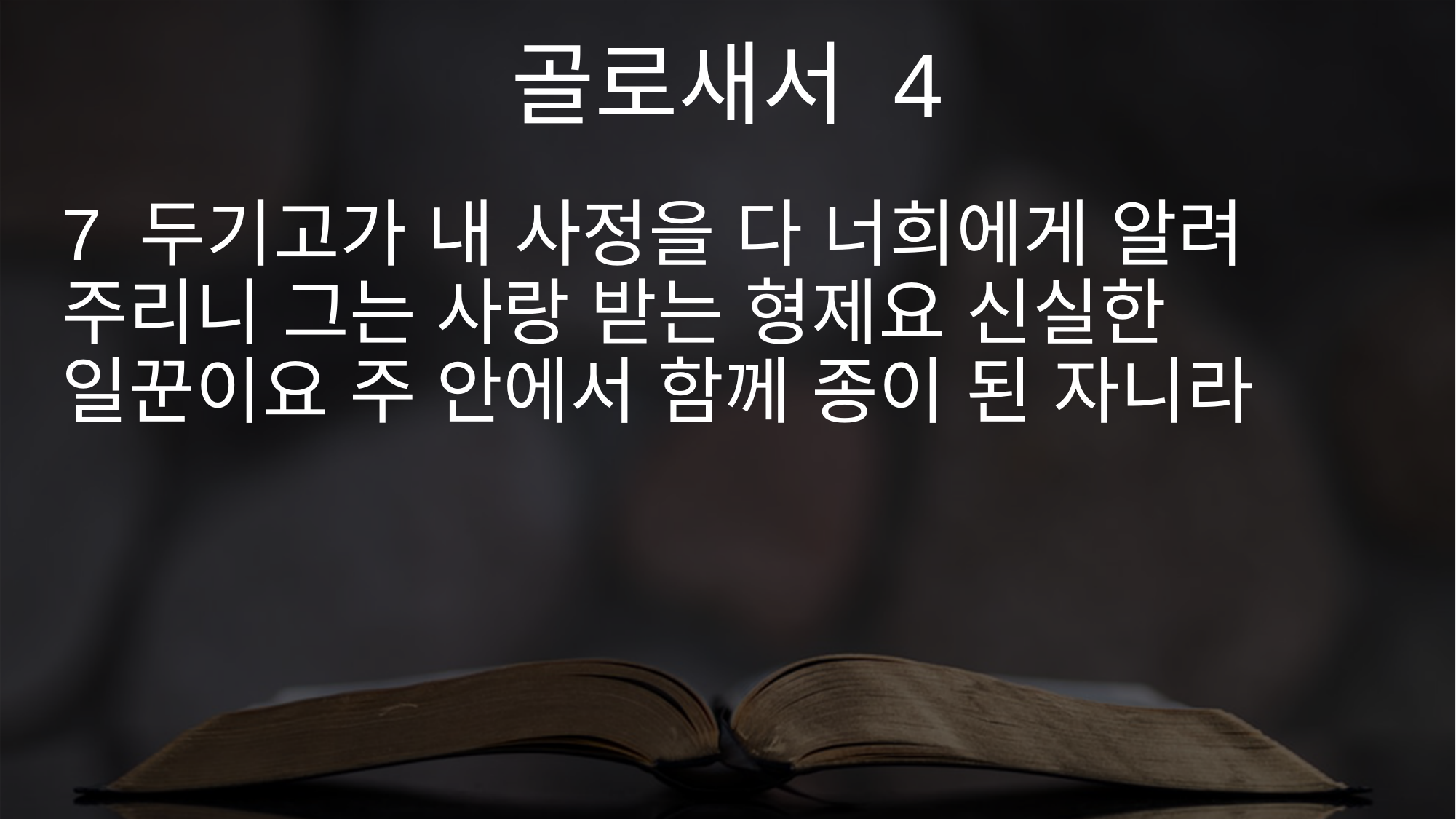

골로새서 4
7 두기고가 내 사정을 다 너희에게 알려 주리니 그는 사랑 받는 형제요 신실한 일꾼이요 주 안에서 함께 종이 된 자니라